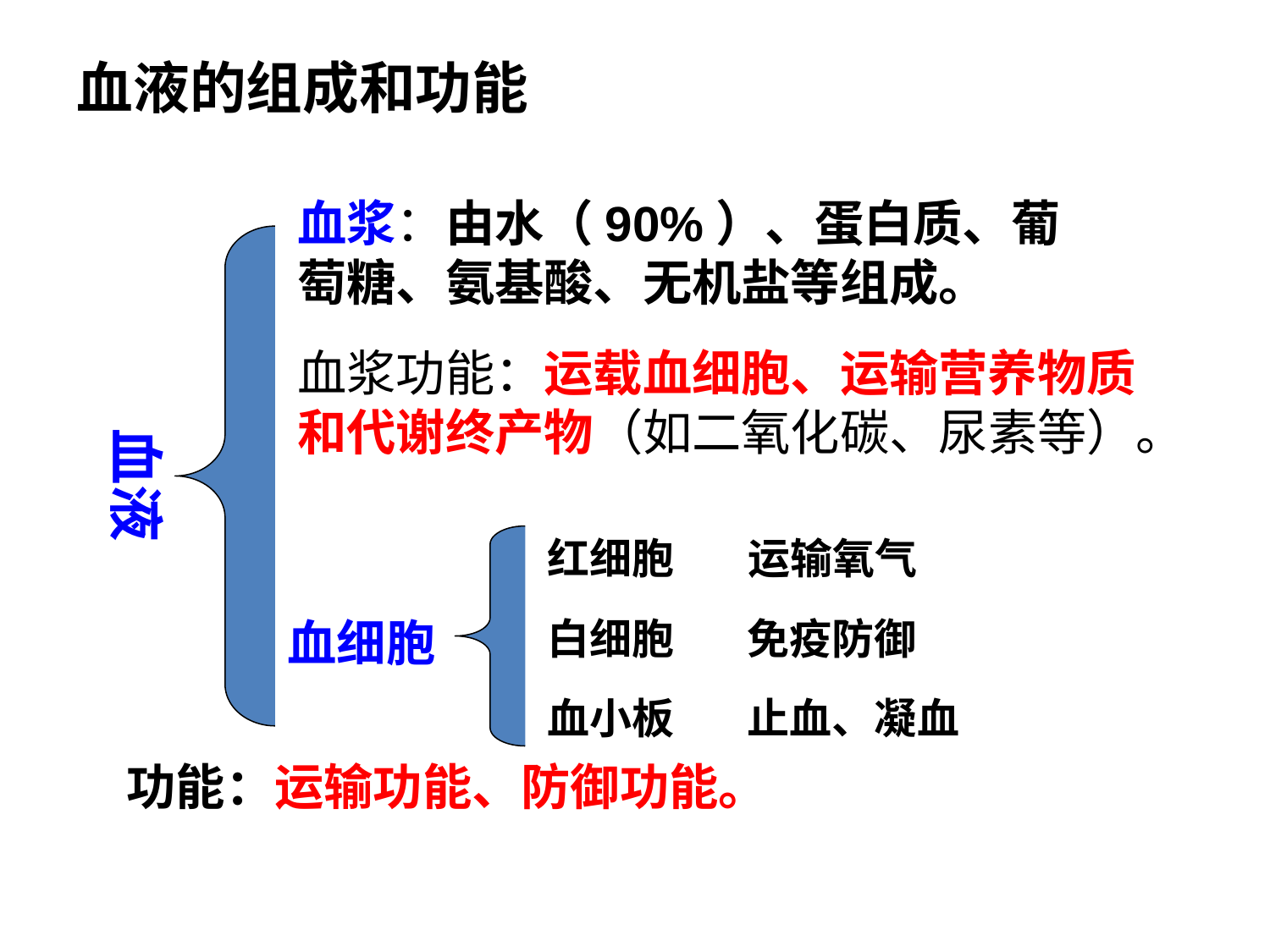

#
血液的组成和功能

血浆：由水（90%）、蛋白质、葡萄糖、氨基酸、无机盐等组成。

血浆功能：运载血细胞、运输营养物质和代谢终产物（如二氧化碳、尿素等）。
血液

红细胞
运输氧气

血细胞
白细胞
免疫防御
血小板
止血、凝血
功能：运输功能、防御功能。